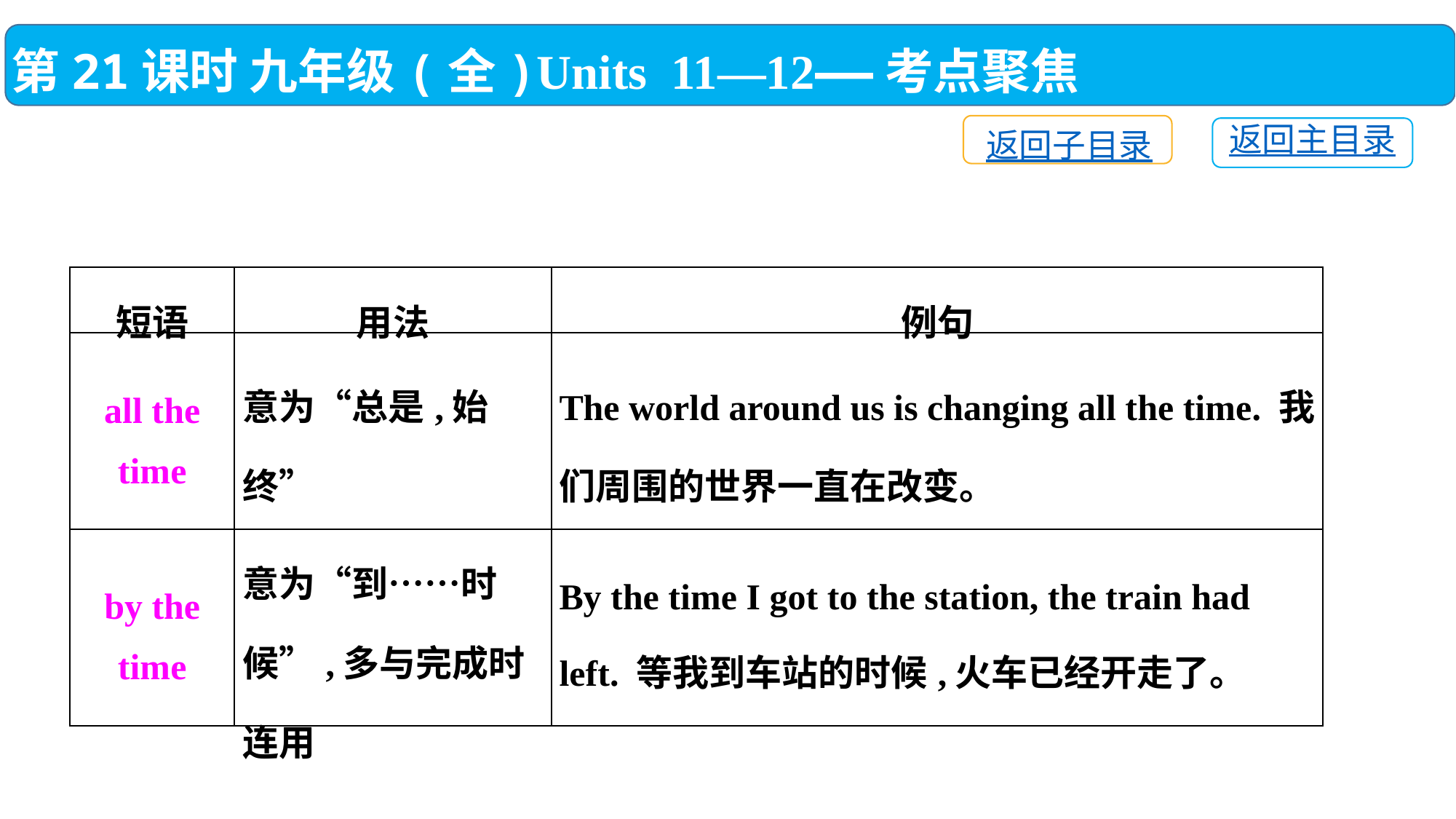

第21课时 九年级(全)Units  11—12——考点聚焦

返回子目录
返回主目录

| 短语 | 用法 | 例句 |
| --- | --- | --- |
| all the time | 意为“总是,始终” | The world around us is changing all the time. 我们周围的世界一直在改变。 |
| by the time | 意为“到……时候”,多与完成时连用 | By the time I got to the station, the train had left. 等我到车站的时候,火车已经开走了。 |